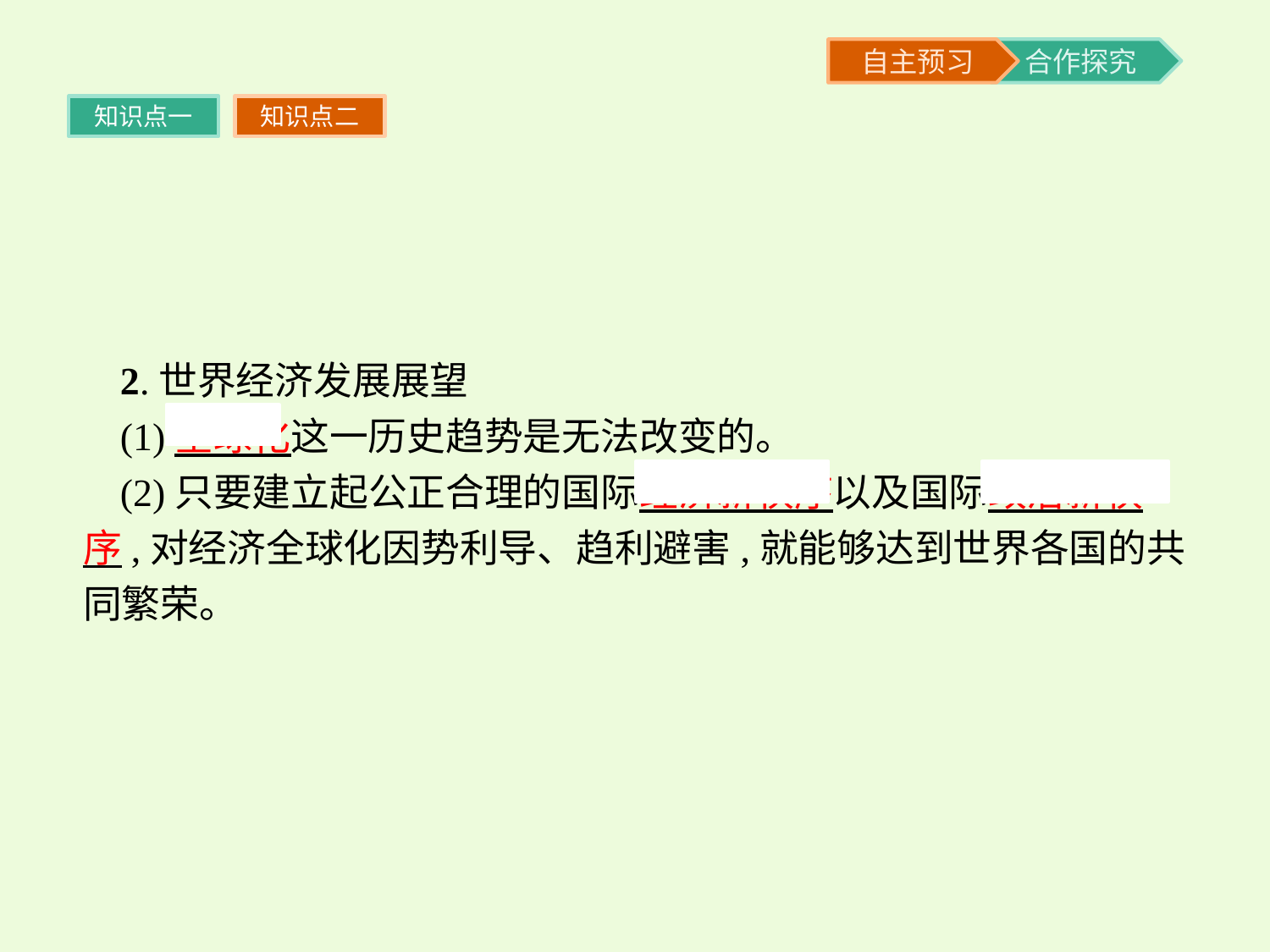

知识点一
知识点二
2.世界经济发展展望
(1)全球化这一历史趋势是无法改变的。
(2)只要建立起公正合理的国际经济新秩序以及国际政治新秩序,对经济全球化因势利导、趋利避害,就能够达到世界各国的共同繁荣。